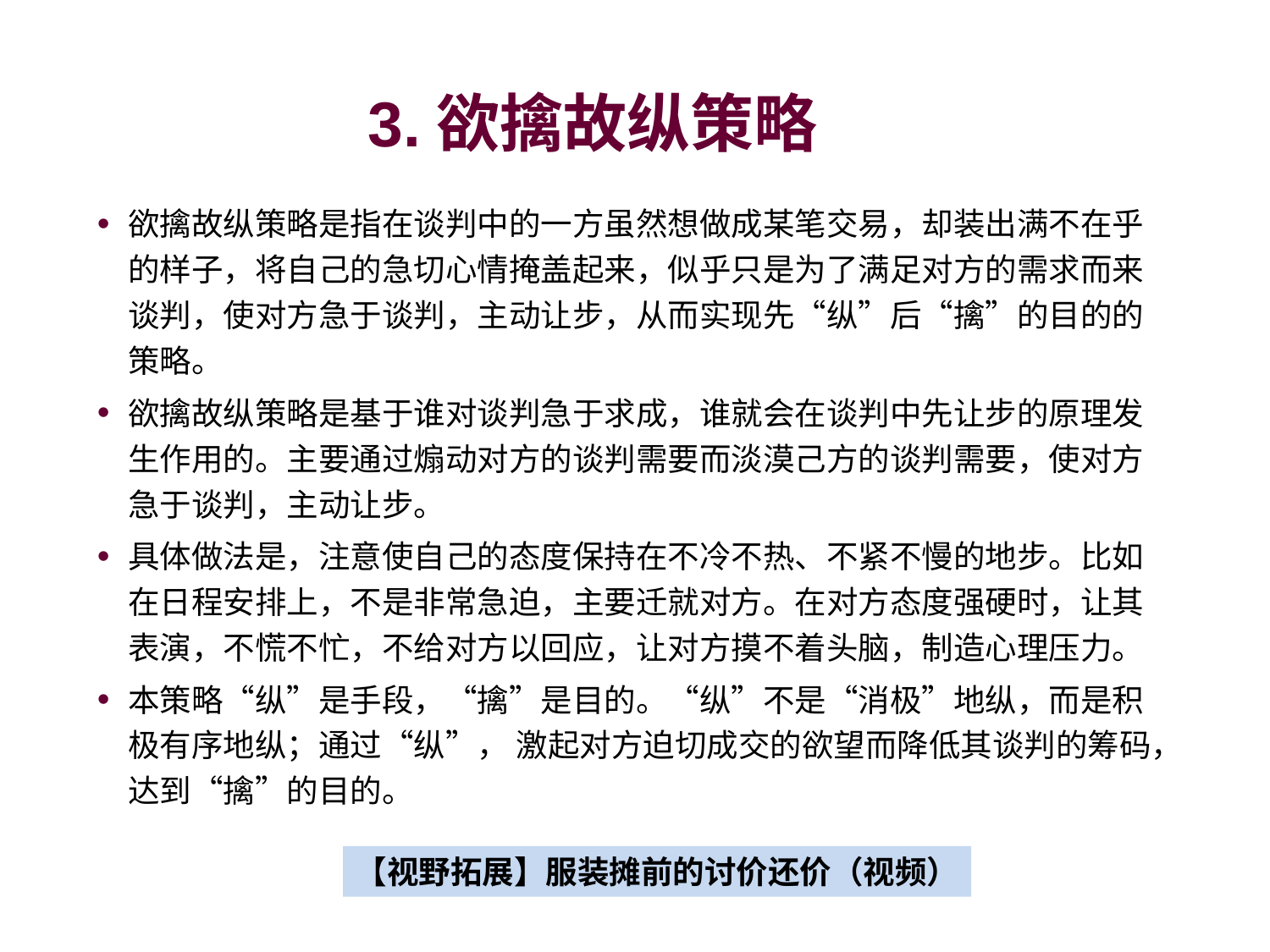

# 3.欲擒故纵策略
欲擒故纵策略是指在谈判中的一方虽然想做成某笔交易，却装出满不在乎的样子，将自己的急切心情掩盖起来，似乎只是为了满足对方的需求而来谈判，使对方急于谈判，主动让步，从而实现先“纵”后“擒”的目的的策略。
欲擒故纵策略是基于谁对谈判急于求成，谁就会在谈判中先让步的原理发生作用的。主要通过煽动对方的谈判需要而淡漠己方的谈判需要，使对方急于谈判，主动让步。
具体做法是，注意使自己的态度保持在不冷不热、不紧不慢的地步。比如在日程安排上，不是非常急迫，主要迁就对方。在对方态度强硬时，让其表演，不慌不忙，不给对方以回应，让对方摸不着头脑，制造心理压力。
本策略“纵”是手段，“擒”是目的。“纵”不是“消极”地纵，而是积极有序地纵；通过“纵”， 激起对方迫切成交的欲望而降低其谈判的筹码，达到“擒”的目的。
【视野拓展】服装摊前的讨价还价（视频）